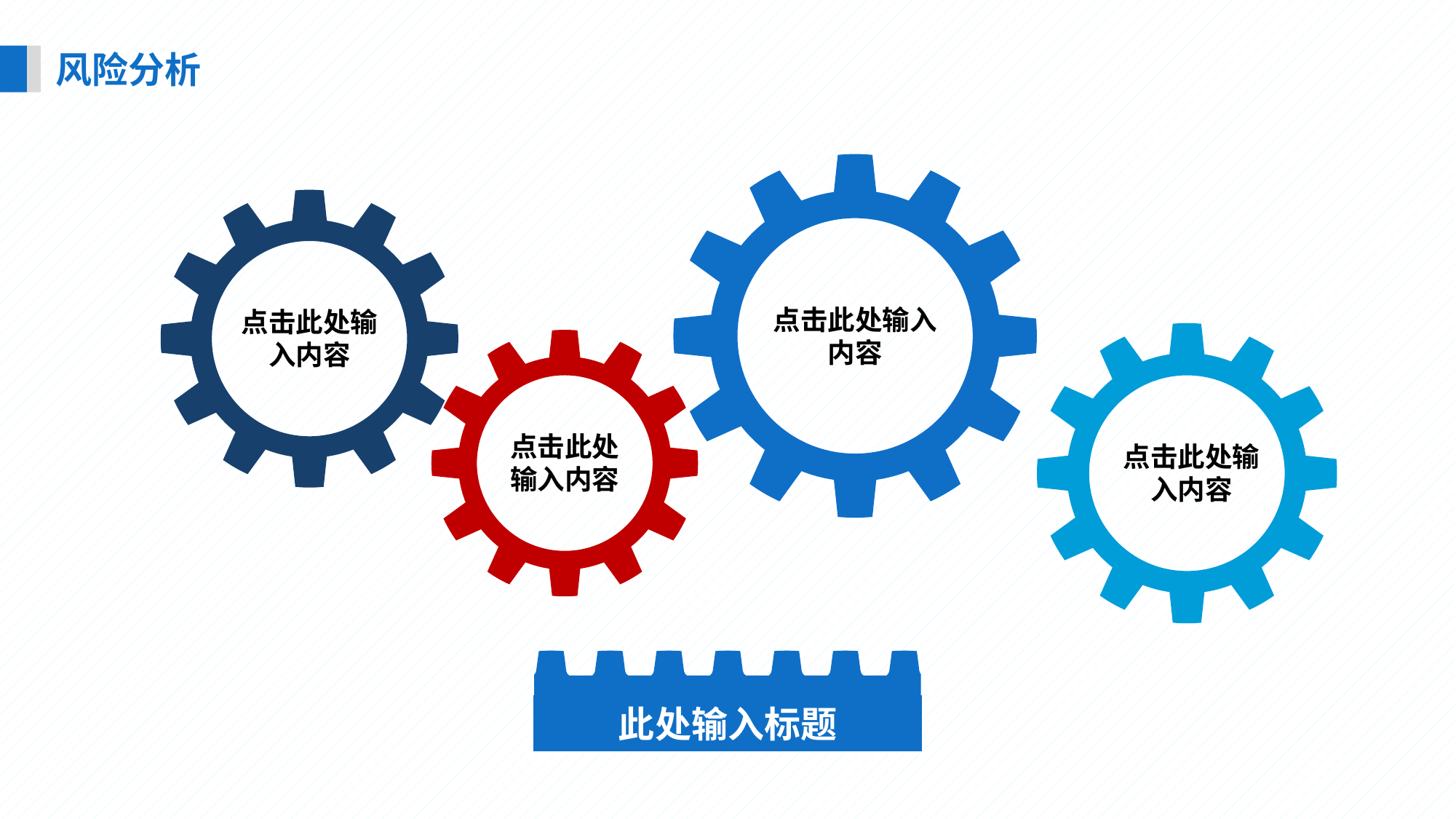

风险分析

点击此处输入内容
点击此处输入内容

点击此处输入内容
点击此处输入内容

此处输入标题